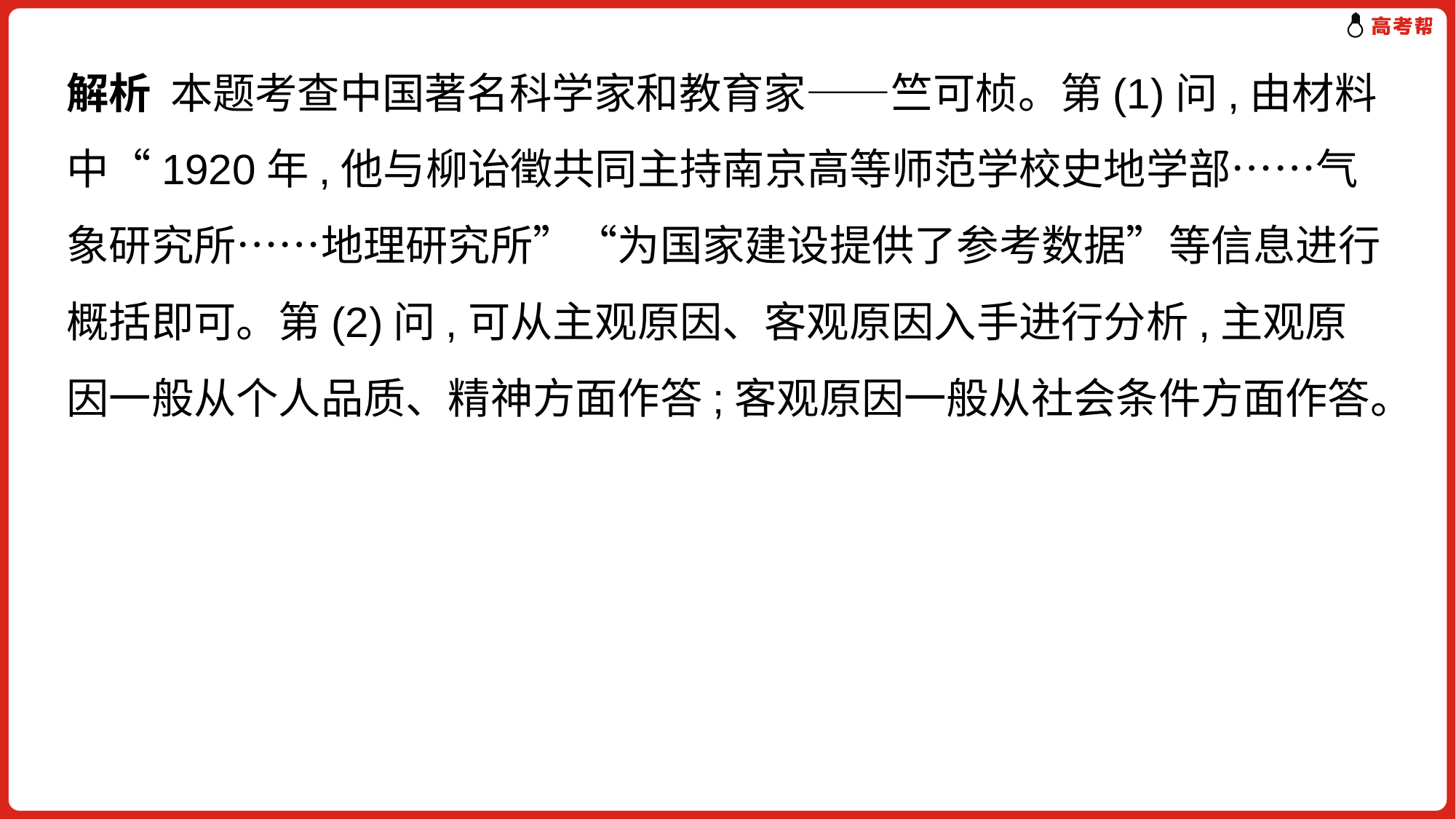

解析  本题考查中国著名科学家和教育家——竺可桢。第(1)问,由材料中“1920年,他与柳诒徵共同主持南京高等师范学校史地学部……气象研究所……地理研究所”“为国家建设提供了参考数据”等信息进行概括即可。第(2)问,可从主观原因、客观原因入手进行分析,主观原因一般从个人品质、精神方面作答;客观原因一般从社会条件方面作答。